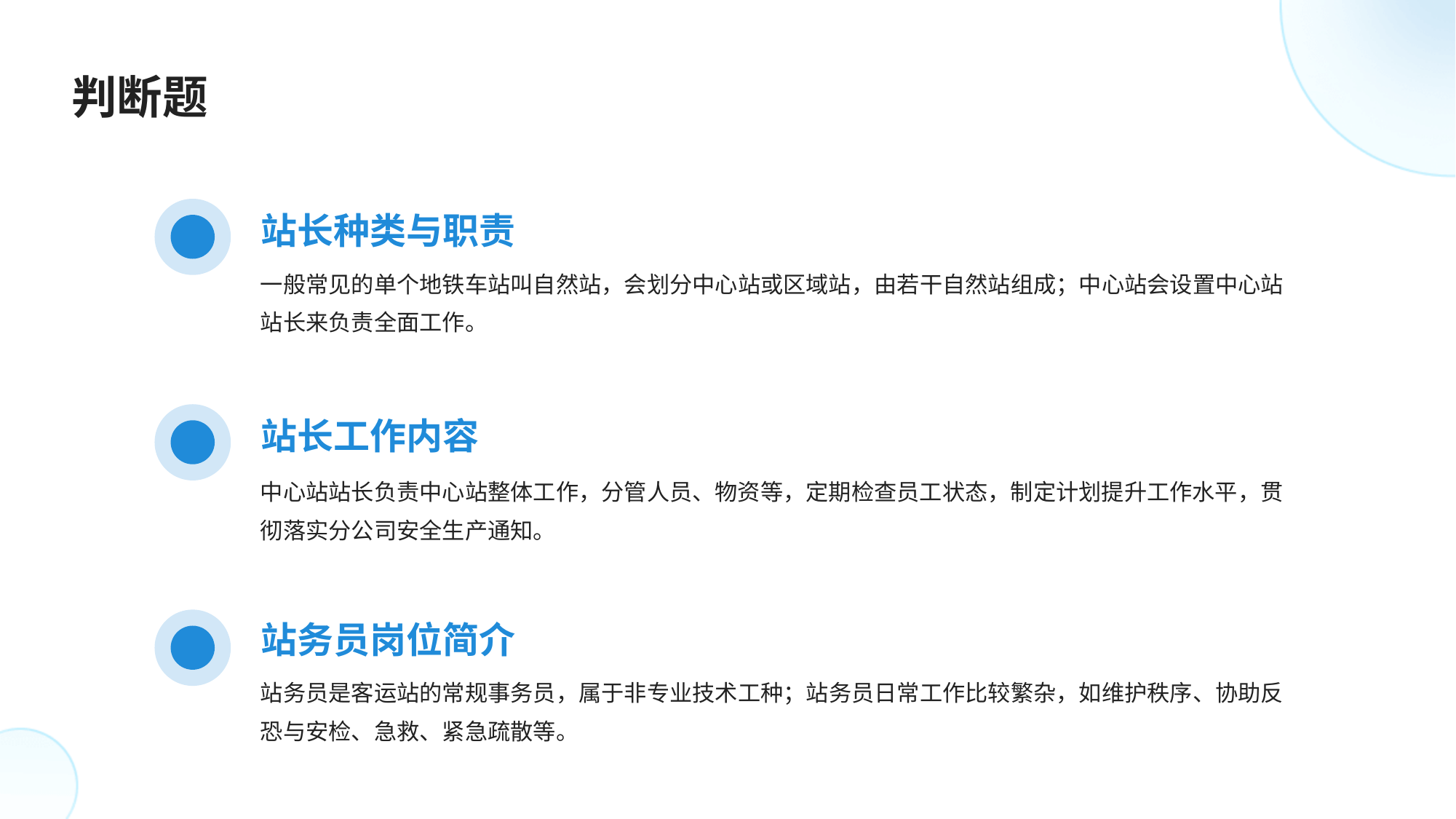

判断题
站长种类与职责

一般常见的单个地铁车站叫自然站，会划分中心站或区域站，由若干自然站组成；中心站会设置中心站站长来负责全面工作。
站长工作内容

中心站站长负责中心站整体工作，分管人员、物资等，定期检查员工状态，制定计划提升工作水平，贯彻落实分公司安全生产通知。
站务员岗位简介

站务员是客运站的常规事务员，属于非专业技术工种；站务员日常工作比较繁杂，如维护秩序、协助反恐与安检、急救、紧急疏散等。